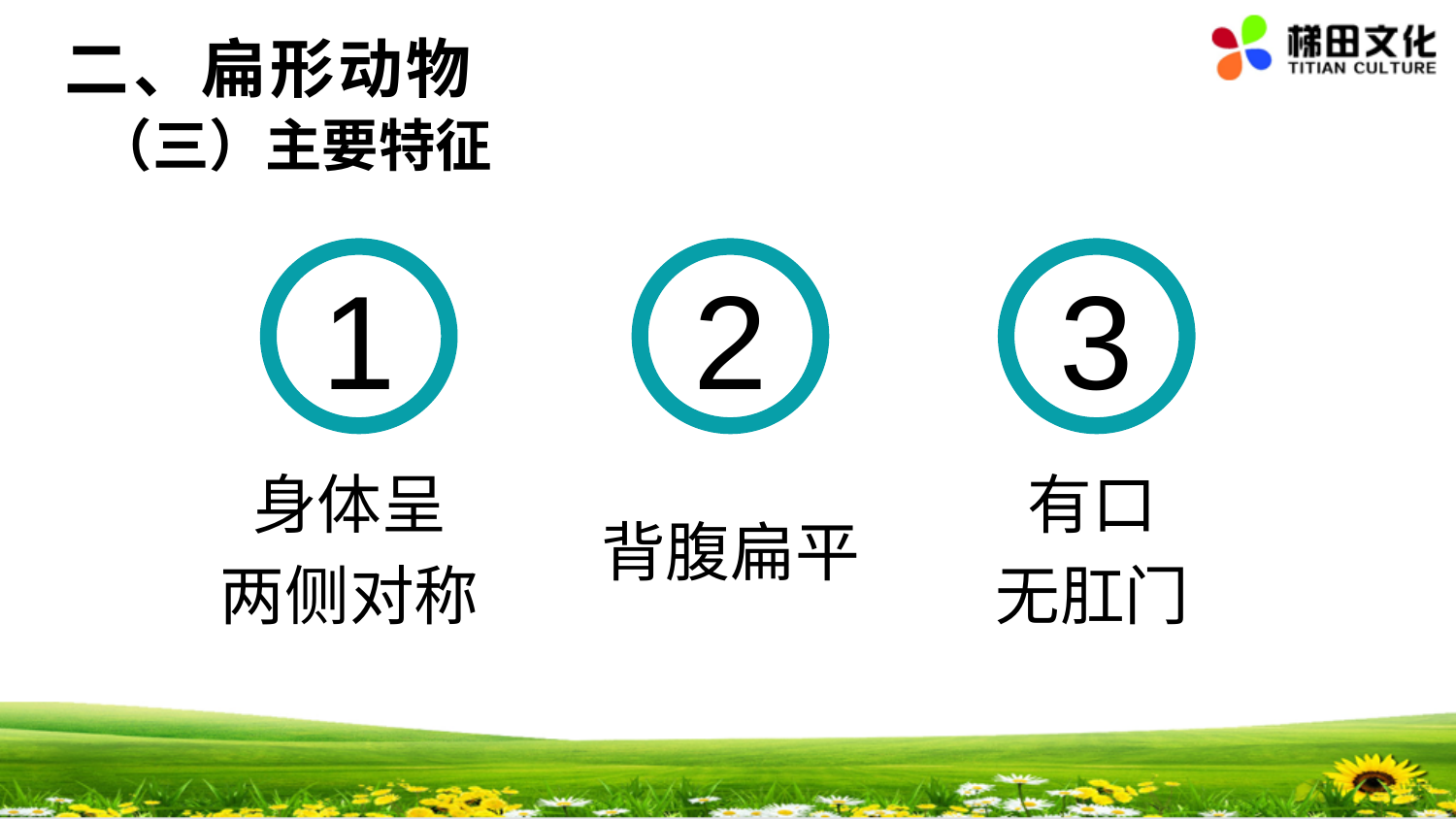

二、扁形动物
#
（三）主要特征
1
身体呈
两侧对称
2
背腹扁平
3
有口
无肛门